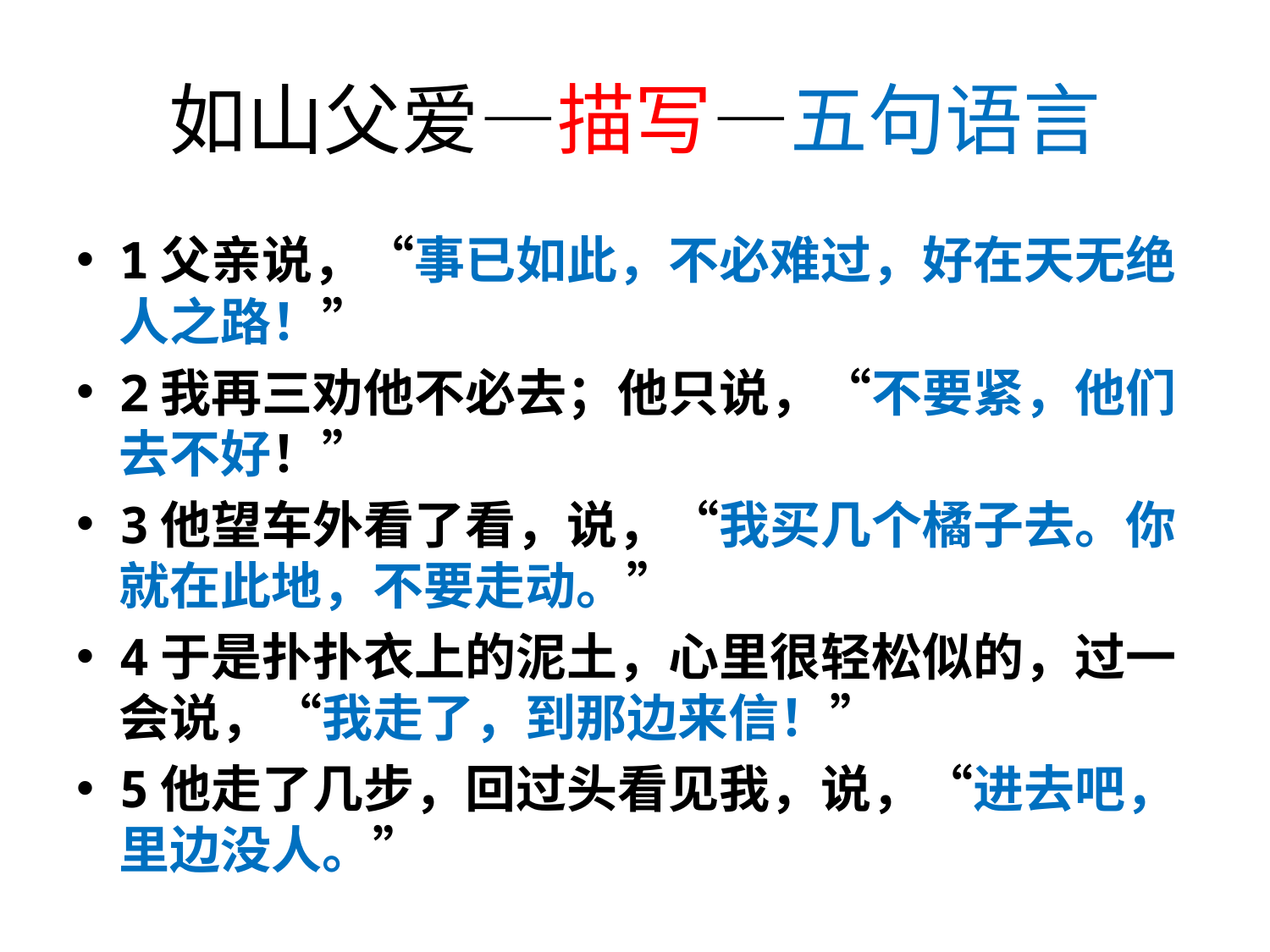

# 如山父爱—描写—五句语言
1父亲说，“事已如此，不必难过，好在天无绝人之路！”
2我再三劝他不必去；他只说，“不要紧，他们去不好！”
3他望车外看了看，说，“我买几个橘子去。你就在此地，不要走动。”
4于是扑扑衣上的泥土，心里很轻松似的，过一会说，“我走了，到那边来信！”
5他走了几步，回过头看见我，说，“进去吧，里边没人。”